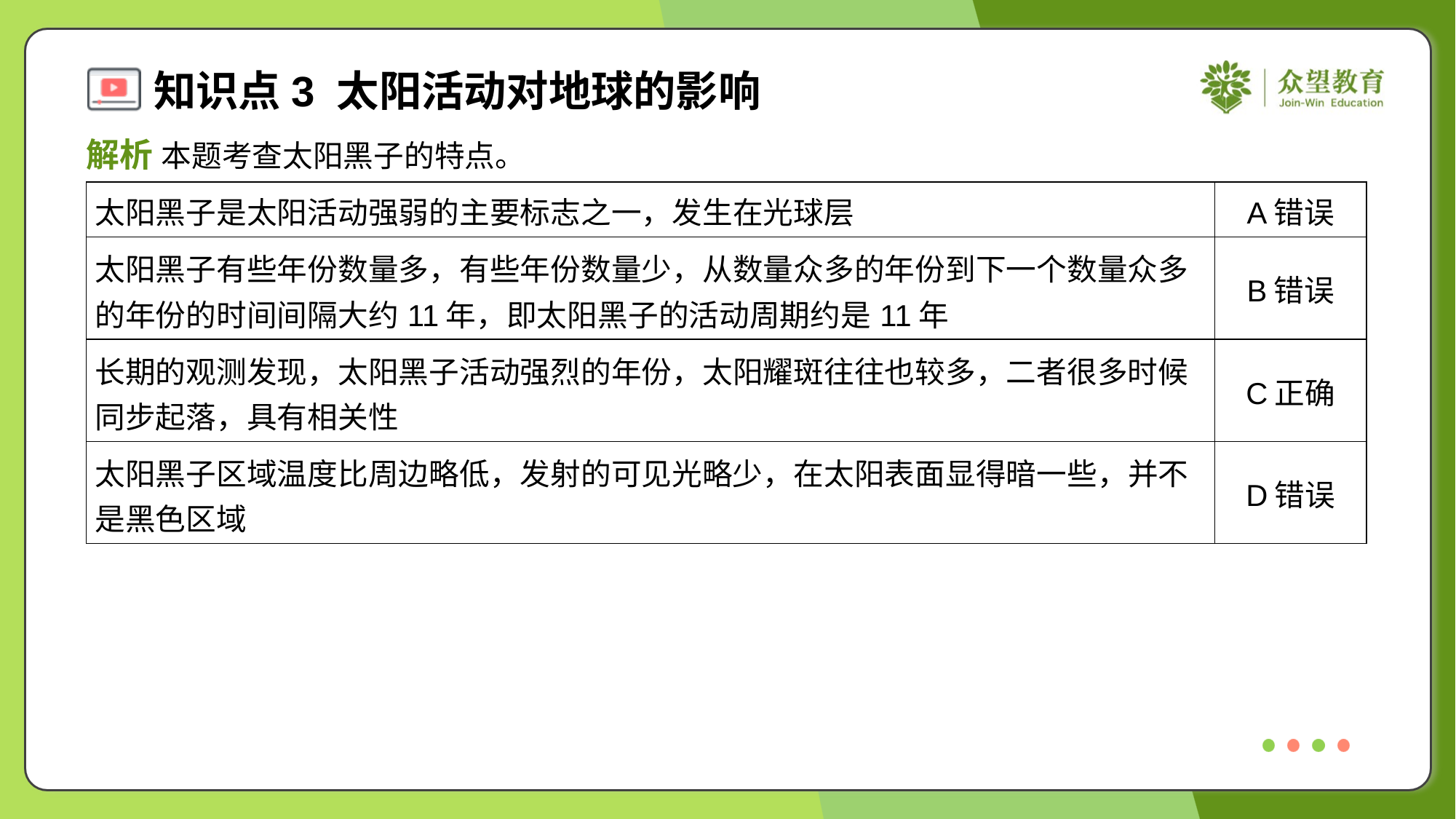

解析 本题考查太阳黑子的特点。
| 太阳黑子是太阳活动强弱的主要标志之一，发生在光球层 | A错误 |
| --- | --- |
| 太阳黑子有些年份数量多，有些年份数量少，从数量众多的年份到下一个数量众多 的年份的时间间隔大约11年，即太阳黑子的活动周期约是11年 | B错误 |
| 长期的观测发现，太阳黑子活动强烈的年份，太阳耀斑往往也较多，二者很多时候 同步起落，具有相关性 | C正确 |
| 太阳黑子区域温度比周边略低，发射的可见光略少，在太阳表面显得暗一些，并不 是黑色区域 | D错误 |